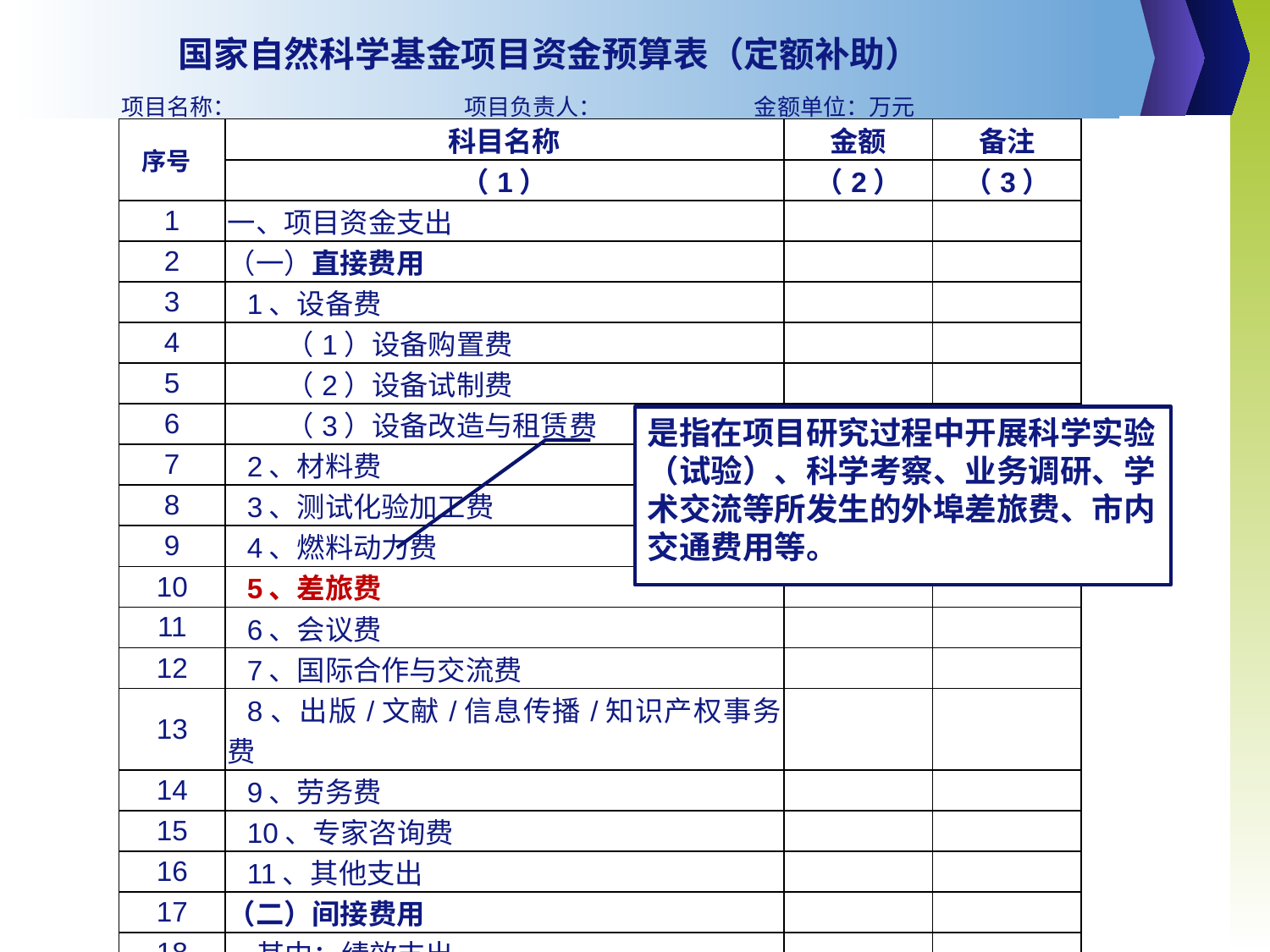

国家自然科学基金项目资金预算表（定额补助）
项目名称：                                             项目负责人：                              金额单位：万元

| 序号 | 科目名称 | 金额 | 备注 |
| --- | --- | --- | --- |
|  | （1） | （2） | （3） |
| 1 | 一、项目资金支出 |  |  |
| 2 | （一）直接费用 |  |  |
| 3 | 1、设备费 |  |  |
| 4 | （1）设备购置费 |  |  |
| 5 | （2）设备试制费 |  |  |
| 6 | （3）设备改造与租赁费 |  |  |
| 7 | 2、材料费 |  |  |
| 8 | 3、测试化验加工费 |  |  |
| 9 | 4、燃料动力费 |  |  |
| 10 | 5、差旅费 |  |  |
| 11 | 6、会议费 |  |  |
| 12 | 7、国际合作与交流费 |  |  |
| 13 | 8、出版/文献/信息传播/知识产权事务费 |  |  |
| 14 | 9、劳务费 |  |  |
| 15 | 10、专家咨询费 |  |  |
| 16 | 11、其他支出 |  |  |
| 17 | （二）间接费用 |  |  |
| 18 | 其中：绩效支出 |  |  |
| 19 | 二、自筹资金 |  |  |
是指在项目研究过程中开展科学实验（试验）、科学考察、业务调研、学术交流等所发生的外埠差旅费、市内交通费用等。